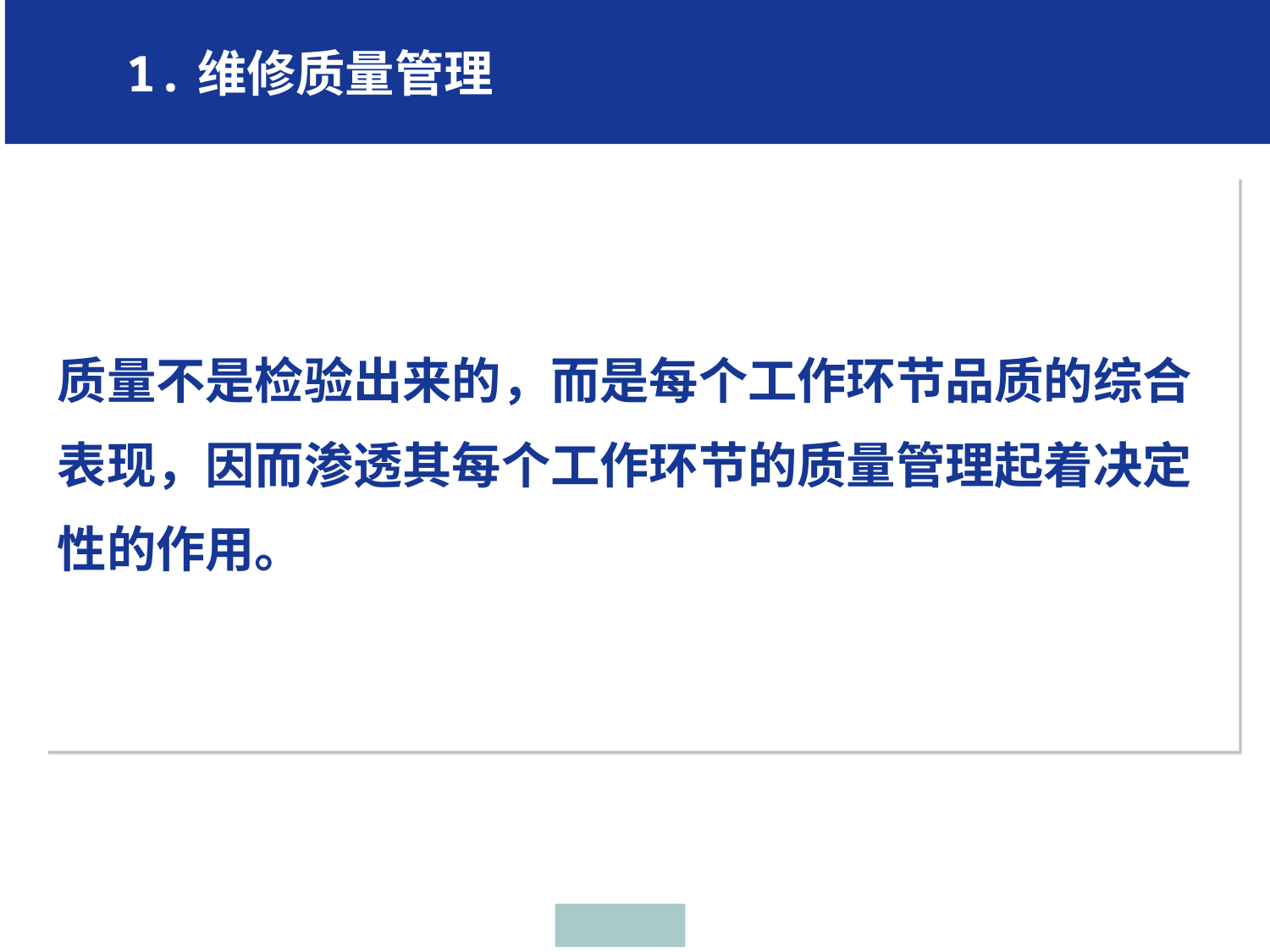

维修质量管理
   1.维修质量管理任务一、汽车行业介绍
质量不是检验出来的，而是每个工作环节品质的综合
表现，因而渗透其每个工作环节的质量管理起着决定
性的作用。
16